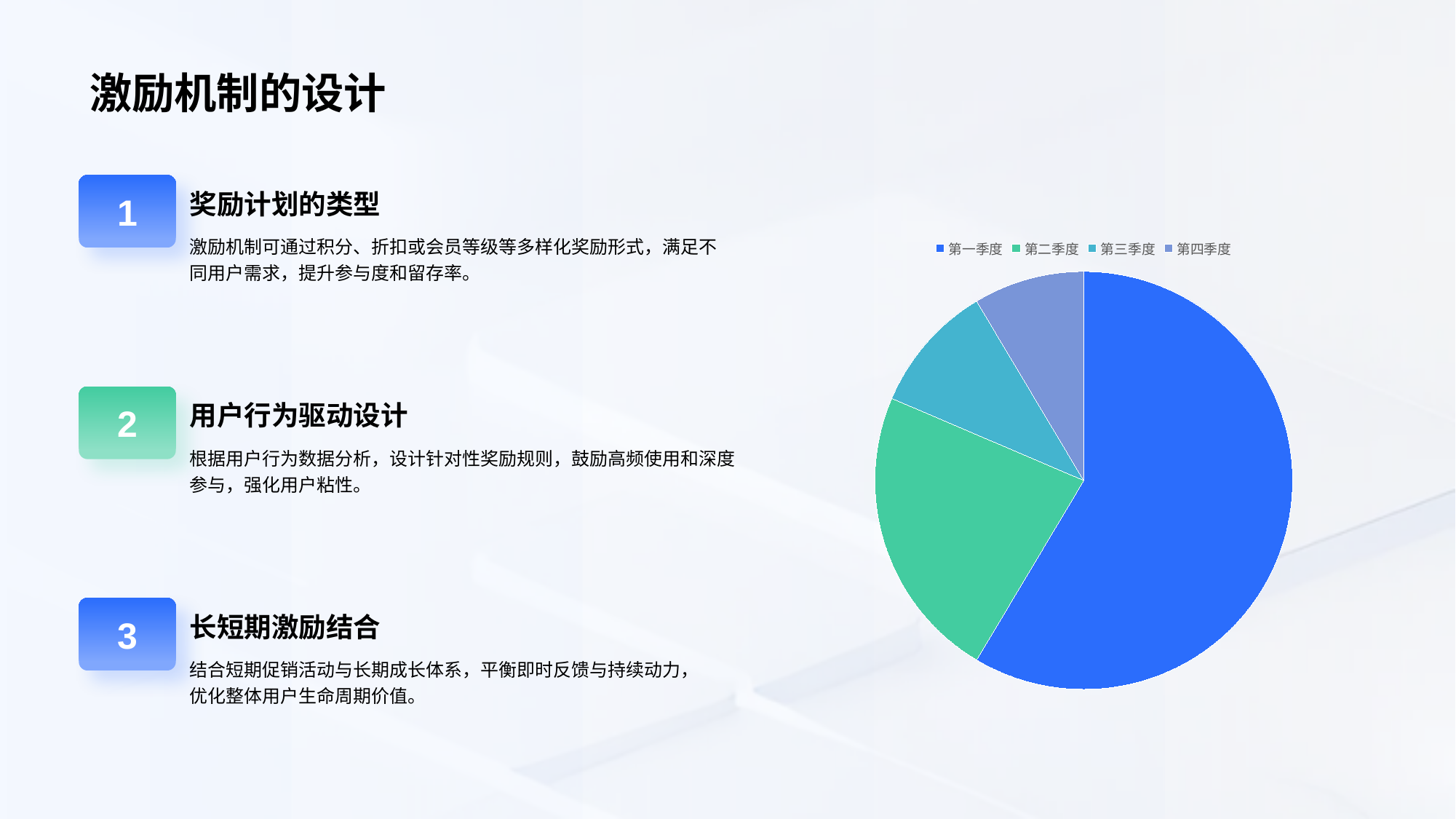

# 激励机制的设计
1
奖励计划的类型
激励机制可通过积分、折扣或会员等级等多样化奖励形式，满足不同用户需求，提升参与度和留存率。

### Chart

| Category | 销售额 |
|---|---|
| 第一季度 | 8.2 |
| 第二季度 | 3.2 |
| 第三季度 | 1.4 |
| 第四季度 | 1.2 |
2
用户行为驱动设计
根据用户行为数据分析，设计针对性奖励规则，鼓励高频使用和深度参与，强化用户粘性。
3
长短期激励结合
结合短期促销活动与长期成长体系，平衡即时反馈与持续动力，优化整体用户生命周期价值。
4